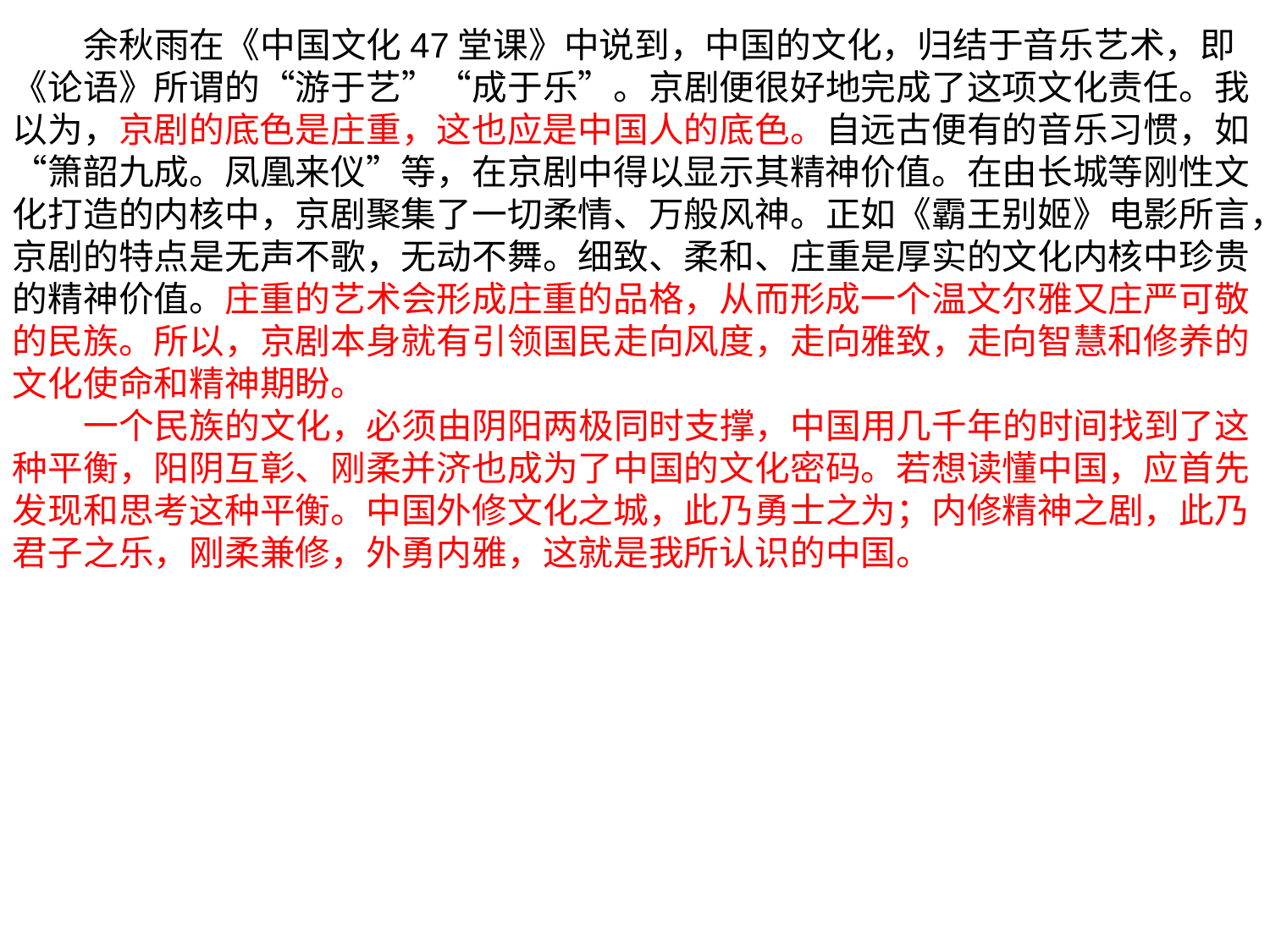

余秋雨在《中国文化47堂课》中说到，中国的文化，归结于音乐艺术，即《论语》所谓的“游于艺”“成于乐”。京剧便很好地完成了这项文化责任。我以为，京剧的底色是庄重，这也应是中国人的底色。自远古便有的音乐习惯，如“箫韶九成。凤凰来仪”等，在京剧中得以显示其精神价值。在由长城等刚性文化打造的内核中，京剧聚集了一切柔情、万般风神。正如《霸王别姬》电影所言，京剧的特点是无声不歌，无动不舞。细致、柔和、庄重是厚实的文化内核中珍贵的精神价值。庄重的艺术会形成庄重的品格，从而形成一个温文尔雅又庄严可敬的民族。所以，京剧本身就有引领国民走向风度，走向雅致，走向智慧和修养的文化使命和精神期盼。
        一个民族的文化，必须由阴阳两极同时支撑，中国用几千年的时间找到了这种平衡，阳阴互彰、刚柔并济也成为了中国的文化密码。若想读懂中国，应首先发现和思考这种平衡。中国外修文化之城，此乃勇士之为；内修精神之剧，此乃君子之乐，刚柔兼修，外勇内雅，这就是我所认识的中国。